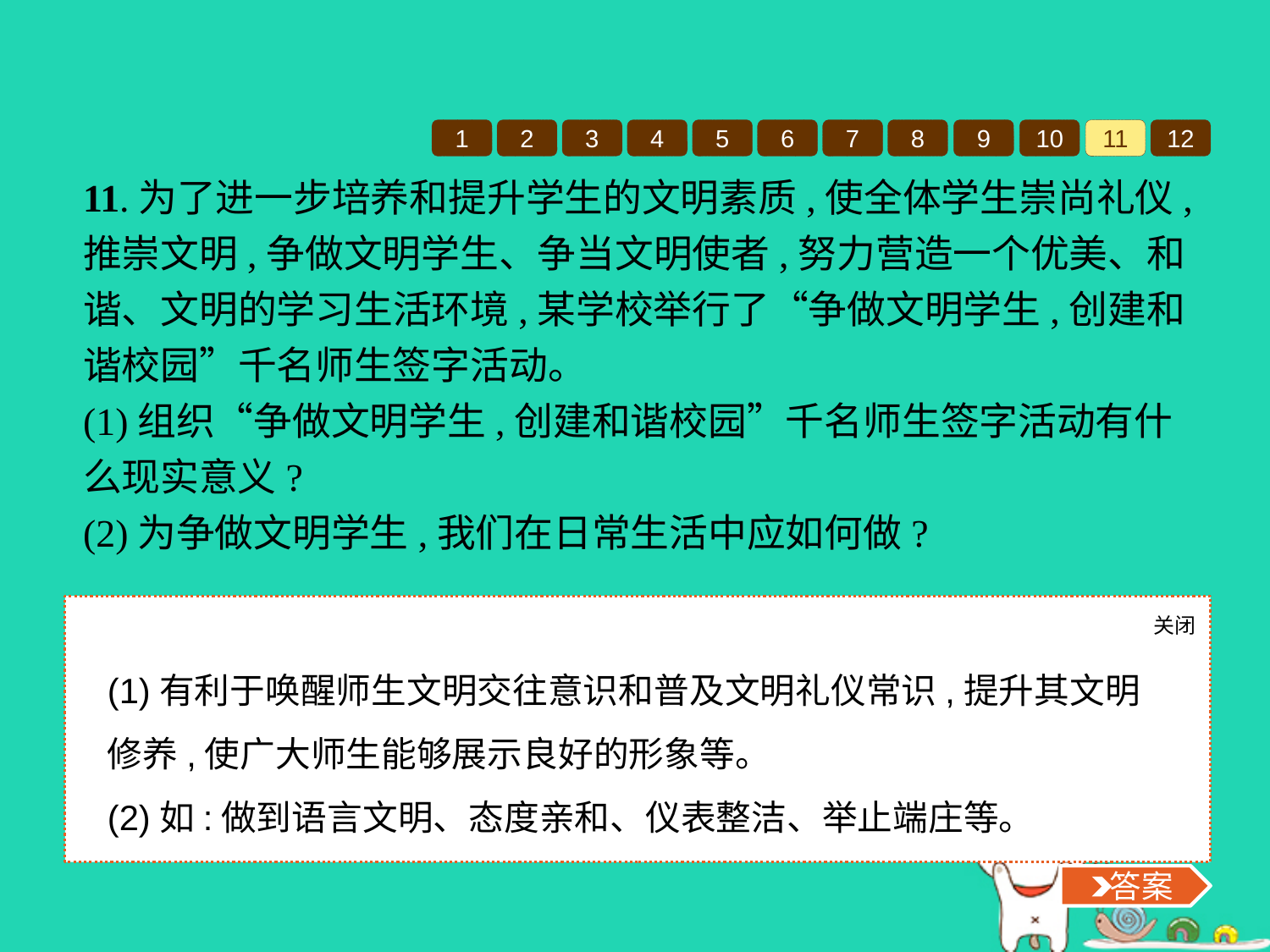

1
2
3
4
5
6
7
8
9
10
11
12
11.为了进一步培养和提升学生的文明素质,使全体学生崇尚礼仪,推崇文明,争做文明学生、争当文明使者,努力营造一个优美、和谐、文明的学习生活环境,某学校举行了“争做文明学生,创建和谐校园”千名师生签字活动。
(1)组织“争做文明学生,创建和谐校园”千名师生签字活动有什么现实意义?
(2)为争做文明学生,我们在日常生活中应如何做?

关闭
  答案

(1)有利于唤醒师生文明交往意识和普及文明礼仪常识,提升其文明修养,使广大师生能够展示良好的形象等。
(2)如:做到语言文明、态度亲和、仪表整洁、举止端庄等。
  答案